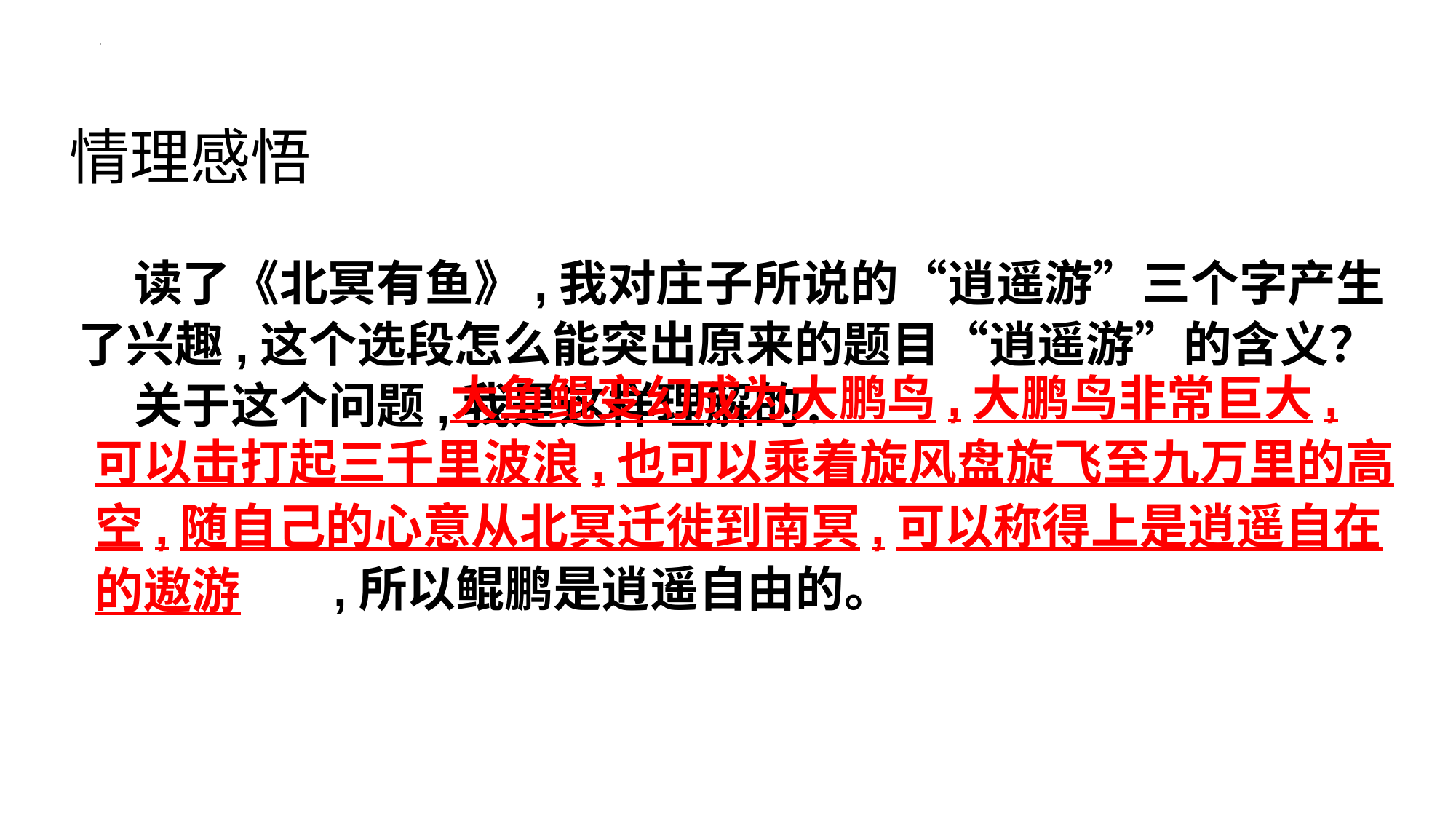

情理感悟
    读了《北冥有鱼》,我对庄子所说的“逍遥游”三个字产生了兴趣,这个选段怎么能突出原来的题目“逍遥游”的含义？
    关于这个问题,我是这样理解的：

                   ,所以鲲鹏是逍遥自由的。
                               大鱼鲲变幻成为大鹏鸟,大鹏鸟非常巨大,可以击打起三千里波浪,也可以乘着旋风盘旋飞至九万里的高空,随自己的心意从北冥迁徙到南冥,可以称得上是逍遥自在的遨游